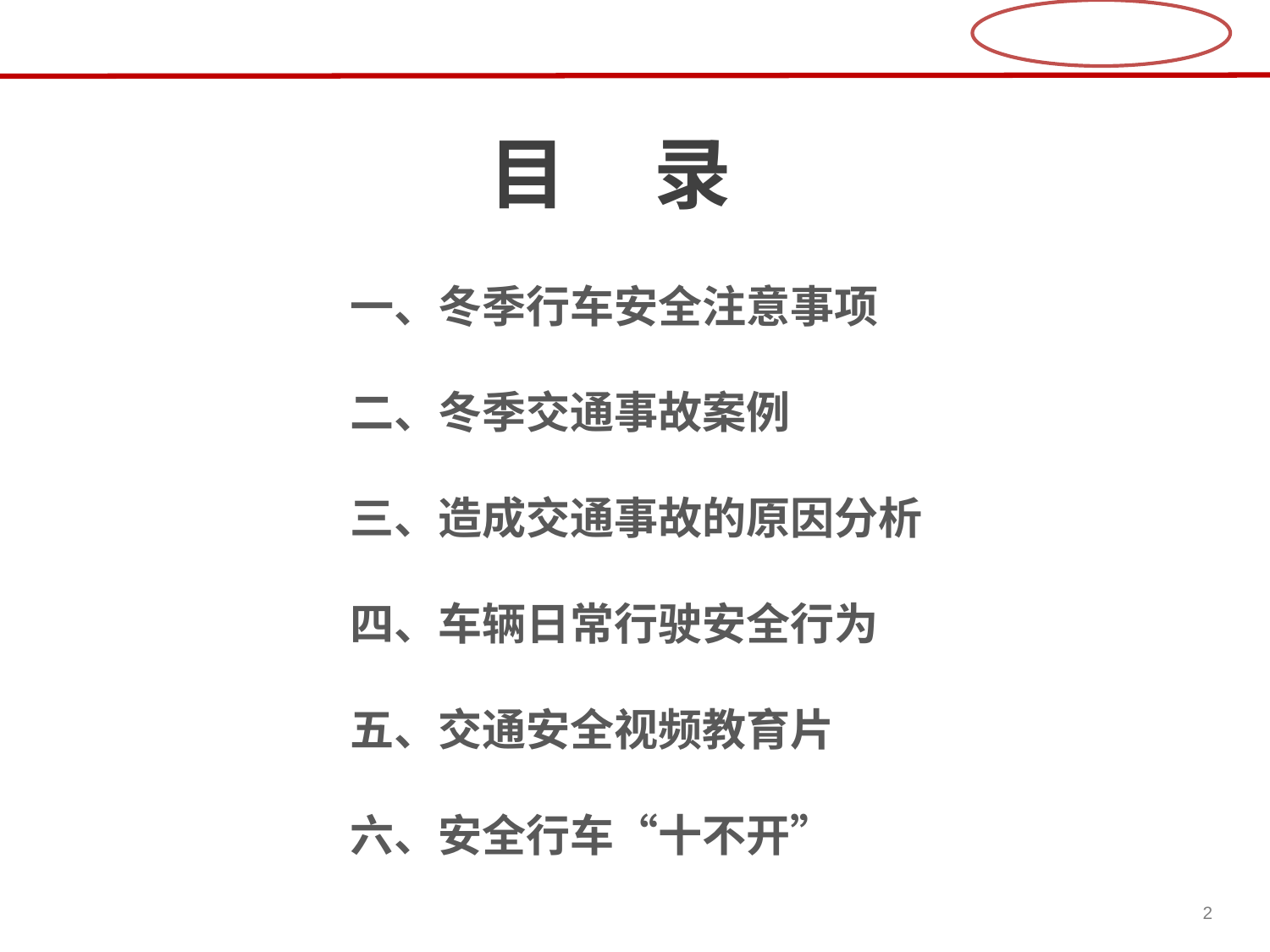

目     录
一、冬季行车安全注意事项

二、冬季交通事故案例

三、造成交通事故的原因分析

四、车辆日常行驶安全行为

五、交通安全视频教育片

六、安全行车“十不开”